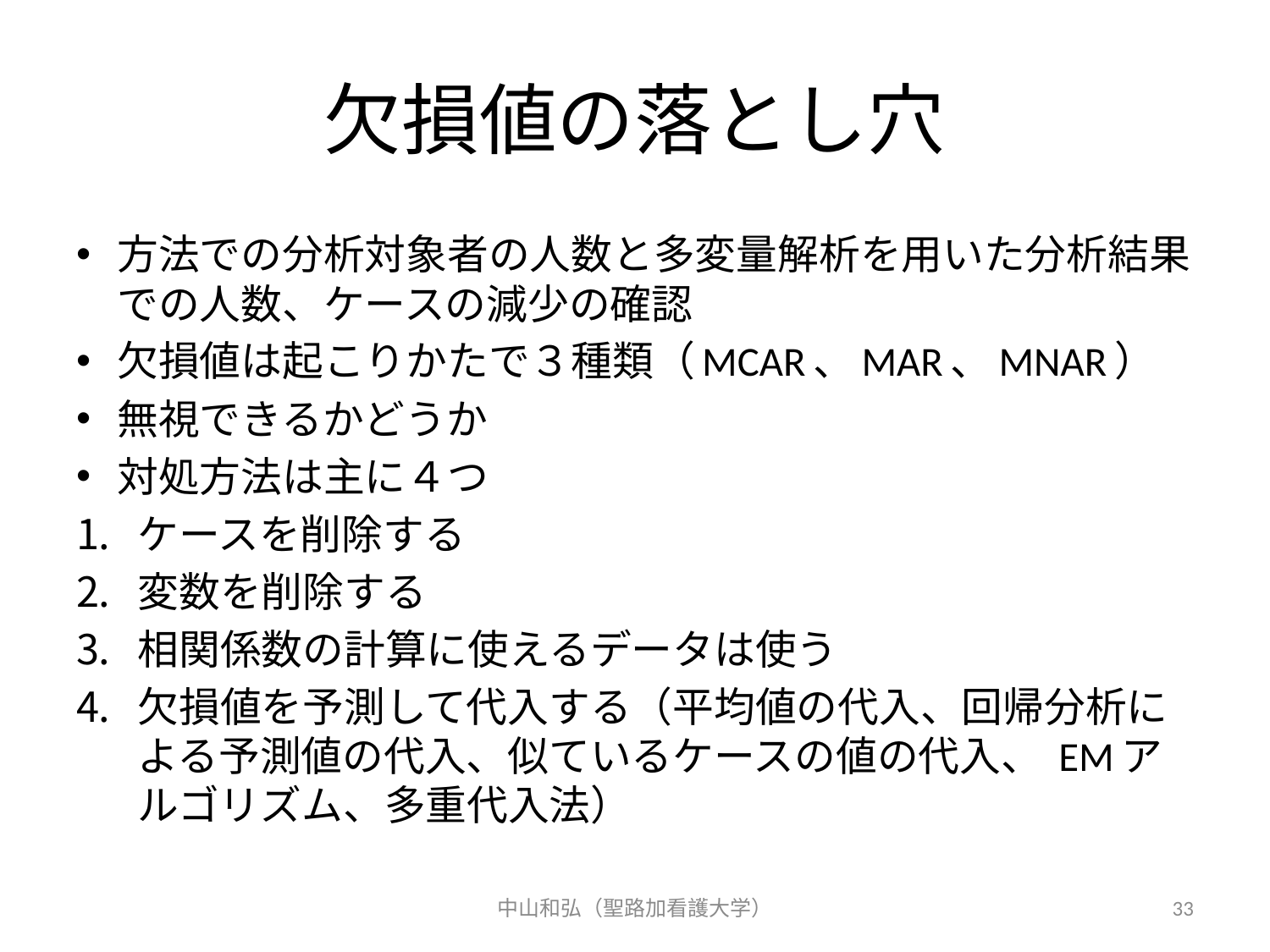

# 欠損値の落とし穴
方法での分析対象者の人数と多変量解析を用いた分析結果での人数、ケースの減少の確認
欠損値は起こりかたで３種類（MCAR、MAR、MNAR）
無視できるかどうか
対処方法は主に４つ
ケースを削除する
変数を削除する
相関係数の計算に使えるデータは使う
欠損値を予測して代入する（平均値の代入、回帰分析による予測値の代入、似ているケースの値の代入、 EMアルゴリズム、多重代入法）
中山和弘（聖路加看護大学）
33